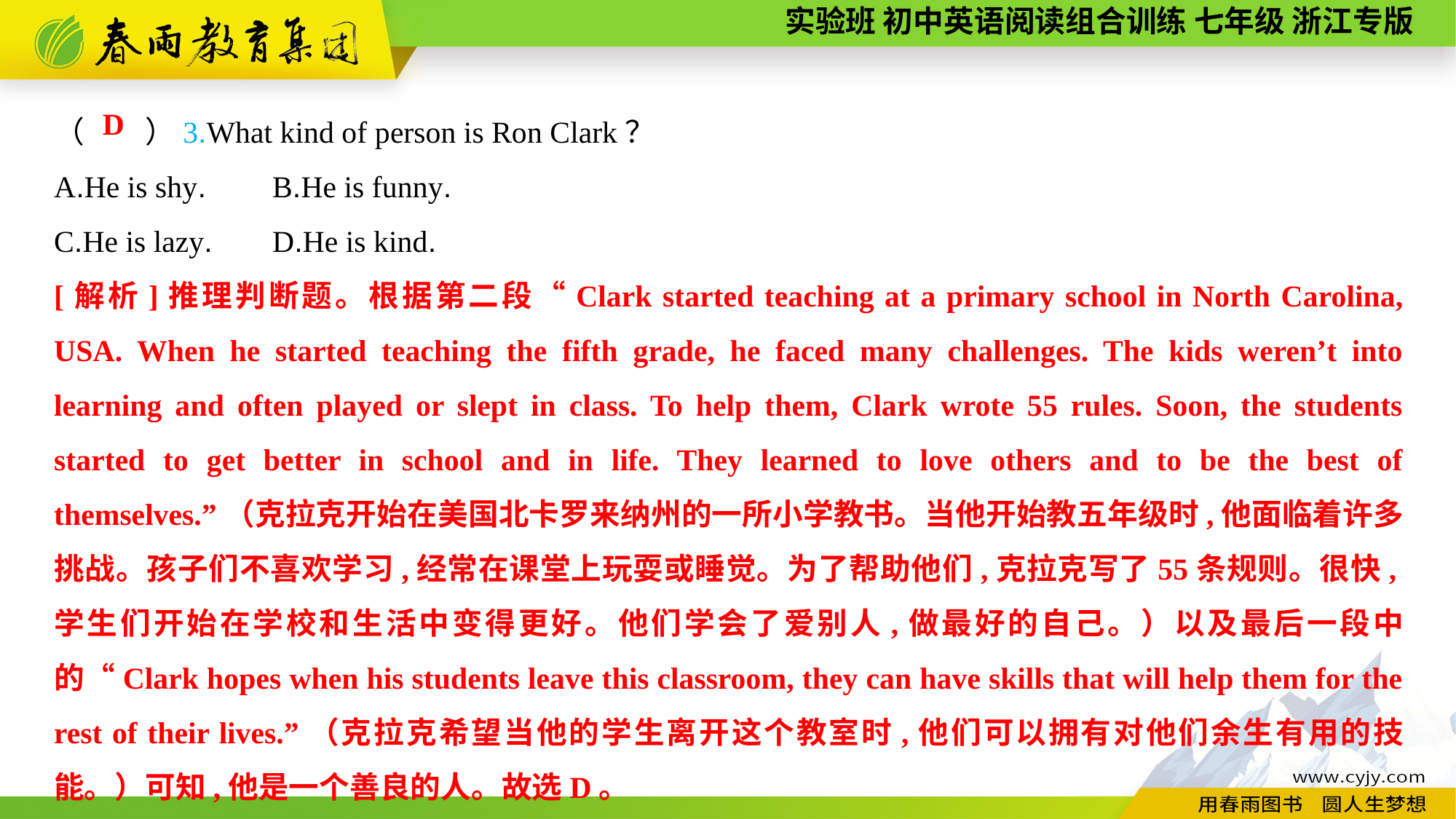

（　　）3.What kind of person is Ron Clark？
A.He is shy.	B.He is funny.
C.He is lazy.	D.He is kind.
D
[解析]推理判断题。根据第二段“Clark started teaching at a primary school in North Carolina, USA. When he started teaching the fifth grade, he faced many challenges. The kids weren’t into learning and often played or slept in class. To help them, Clark wrote 55 rules. Soon, the students started to get better in school and in life. They learned to love others and to be the best of themselves.”（克拉克开始在美国北卡罗来纳州的一所小学教书。当他开始教五年级时,他面临着许多挑战。孩子们不喜欢学习,经常在课堂上玩耍或睡觉。为了帮助他们,克拉克写了55条规则。很快,学生们开始在学校和生活中变得更好。他们学会了爱别人,做最好的自己。）以及最后一段中的“Clark hopes when his students leave this classroom, they can have skills that will help them for the rest of their lives.”（克拉克希望当他的学生离开这个教室时,他们可以拥有对他们余生有用的技能。）可知,他是一个善良的人。故选D。